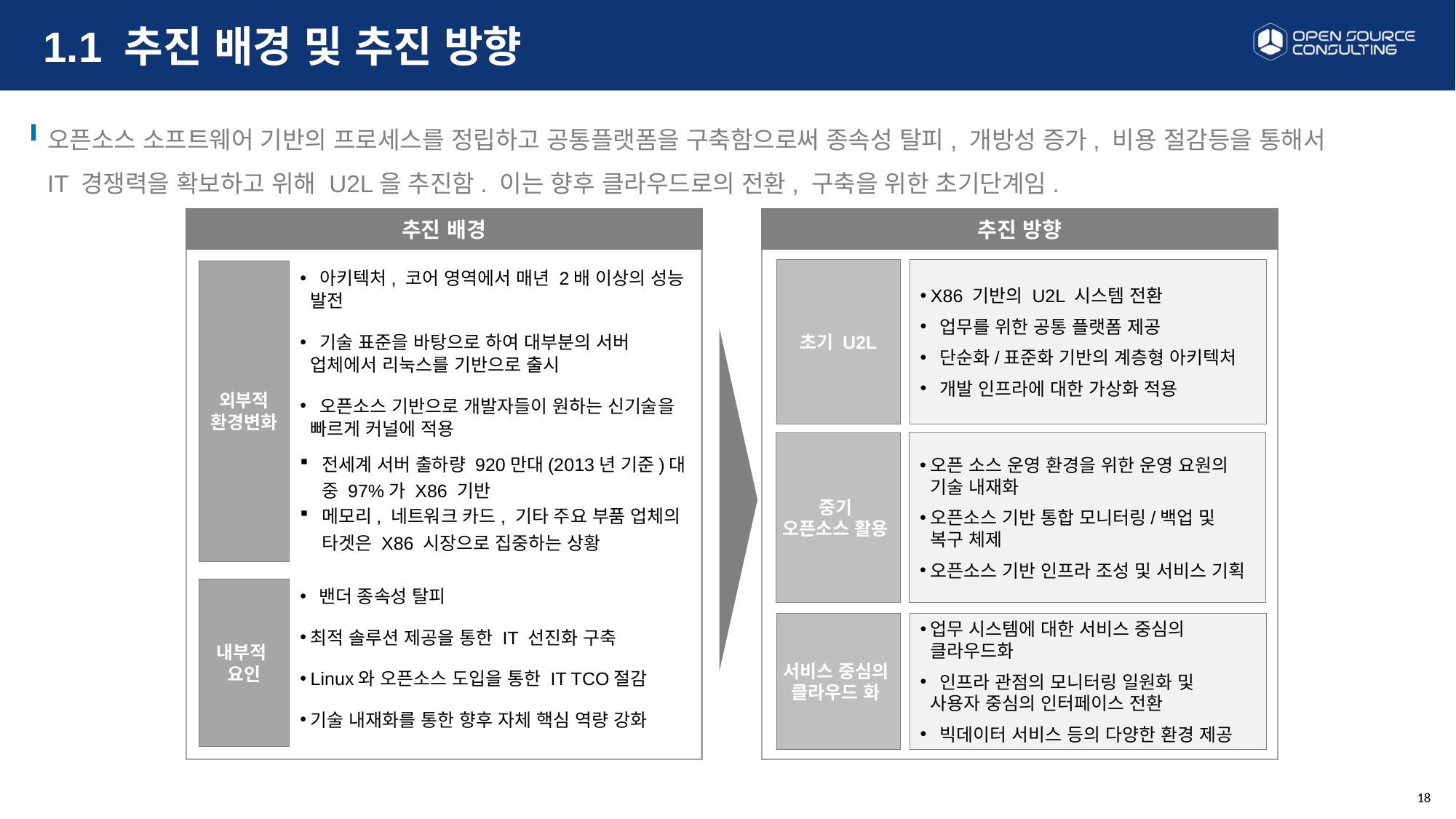

Ⅳ. To-Be 모델수립

# 1.1 추진 배경 및 추진 방향
오픈소스 소프트웨어 기반의 프로세스를 정립하고 공통플랫폼을 구축함으로써 종속성 탈피, 개방성 증가, 비용 절감등을 통해서 IT 경쟁력을 확보하고 위해 U2L을 추진함. 이는 향후 클라우드로의 전환, 구축을 위한 초기단계임.

추진 배경
추진 방향

초기 U2L
X86 기반의 U2L 시스템 전환
 업무를 위한 공통 플랫폼 제공
 단순화/표준화 기반의 계층형 아키텍처
 개발 인프라에 대한 가상화 적용
 아키텍처, 코어 영역에서 매년 2배 이상의 성능 발전
 기술 표준을 바탕으로 하여 대부분의 서버 업체에서 리눅스를 기반으로 출시
 오픈소스 기반으로 개발자들이 원하는 신기술을 빠르게 커널에 적용
전세계 서버 출하량 920만대(2013년 기준)대 중 97%가 X86 기반
메모리, 네트워크 카드, 기타 주요 부품 업체의 타겟은 X86 시장으로 집중하는 상황
외부적
환경변화
중기
오픈소스 활용
오픈 소스 운영 환경을 위한 운영 요원의
기술 내재화
오픈소스 기반 통합 모니터링/백업 및
복구 체제
오픈소스 기반 인프라 조성 및 서비스 기획

내부적
요인
 밴더 종속성 탈피
최적 솔루션 제공을 통한 IT 선진화 구축
Linux와 오픈소스 도입을 통한 IT TCO절감
기술 내재화를 통한 향후 자체 핵심 역량 강화
서비스 중심의
클라우드 화
업무 시스템에 대한 서비스 중심의
클라우드화
 인프라 관점의 모니터링 일원화 및
사용자 중심의 인터페이스 전환
 빅데이터 서비스 등의 다양한 환경 제공